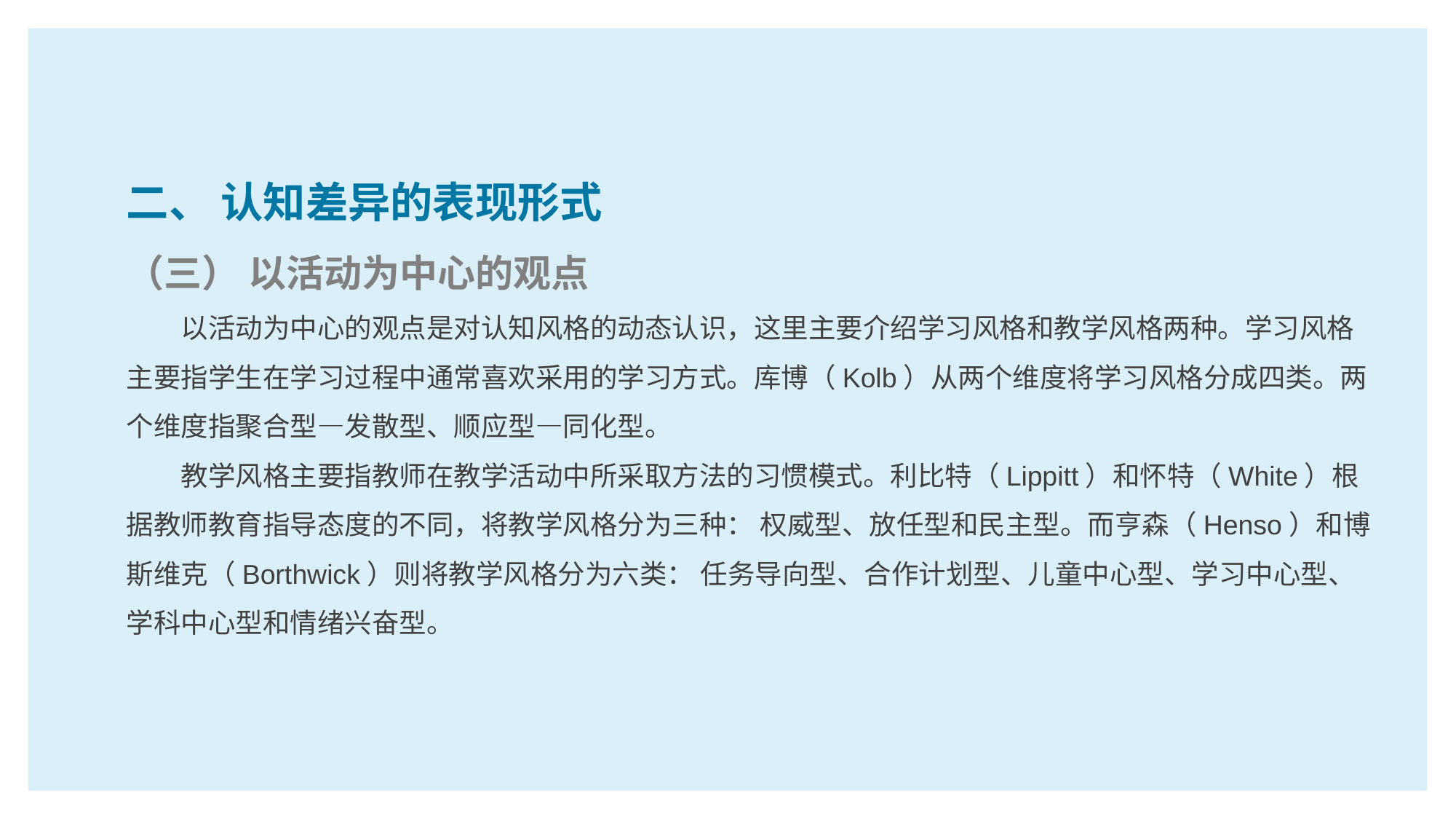

二、 认知差异的表现形式
（三） 以活动为中心的观点
以活动为中心的观点是对认知风格的动态认识，这里主要介绍学习风格和教学风格两种。学习风格主要指学生在学习过程中通常喜欢采用的学习方式。库博（Kolb）从两个维度将学习风格分成四类。两个维度指聚合型—发散型、顺应型—同化型。
教学风格主要指教师在教学活动中所采取方法的习惯模式。利比特（Lippitt）和怀特（White）根据教师教育指导态度的不同，将教学风格分为三种： 权威型、放任型和民主型。而亨森（Henso）和博斯维克（Borthwick）则将教学风格分为六类： 任务导向型、合作计划型、儿童中心型、学习中心型、学科中心型和情绪兴奋型。